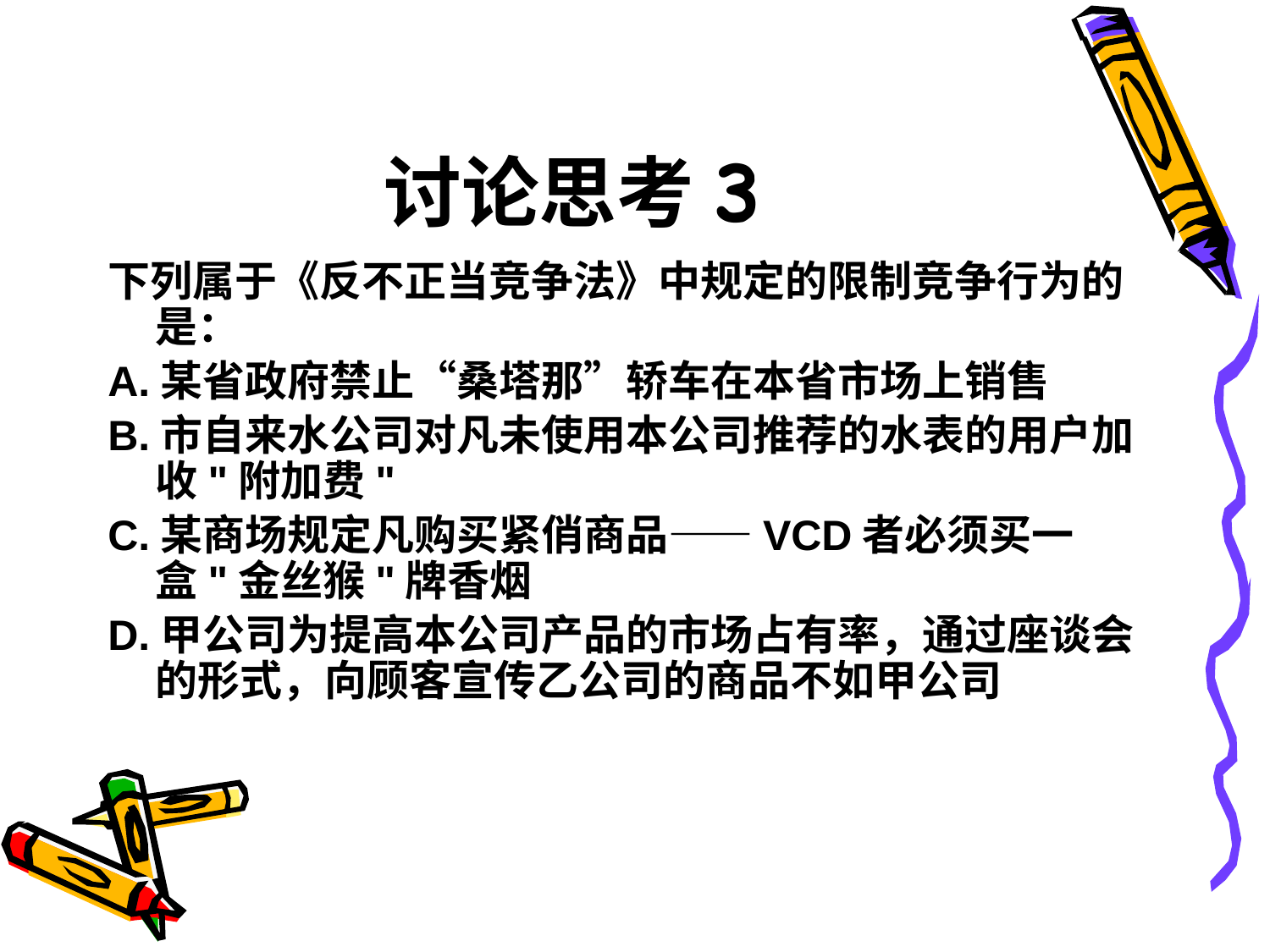

# 讨论思考3
下列属于《反不正当竞争法》中规定的限制竞争行为的是：
A.某省政府禁止“桑塔那”轿车在本省市场上销售
B.市自来水公司对凡未使用本公司推荐的水表的用户加收"附加费"
C.某商场规定凡购买紧俏商品――VCD者必须买一盒"金丝猴"牌香烟
D.甲公司为提高本公司产品的市场占有率，通过座谈会的形式，向顾客宣传乙公司的商品不如甲公司